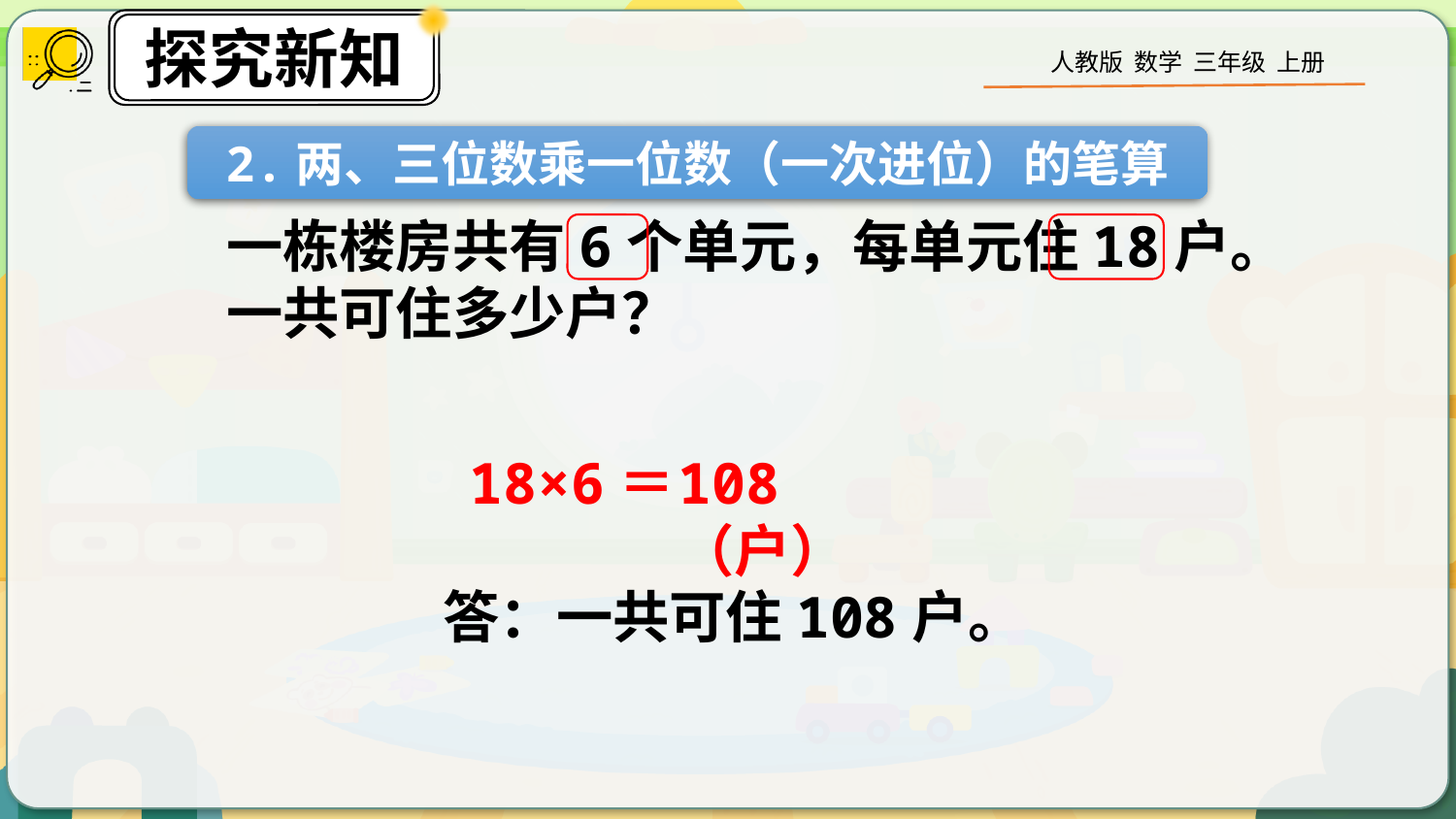

2.两、三位数乘一位数（一次进位）的笔算
一栋楼房共有6个单元，每单元住18户。一共可住多少户？

18×6＝
108（户）
答：一共可住108户。